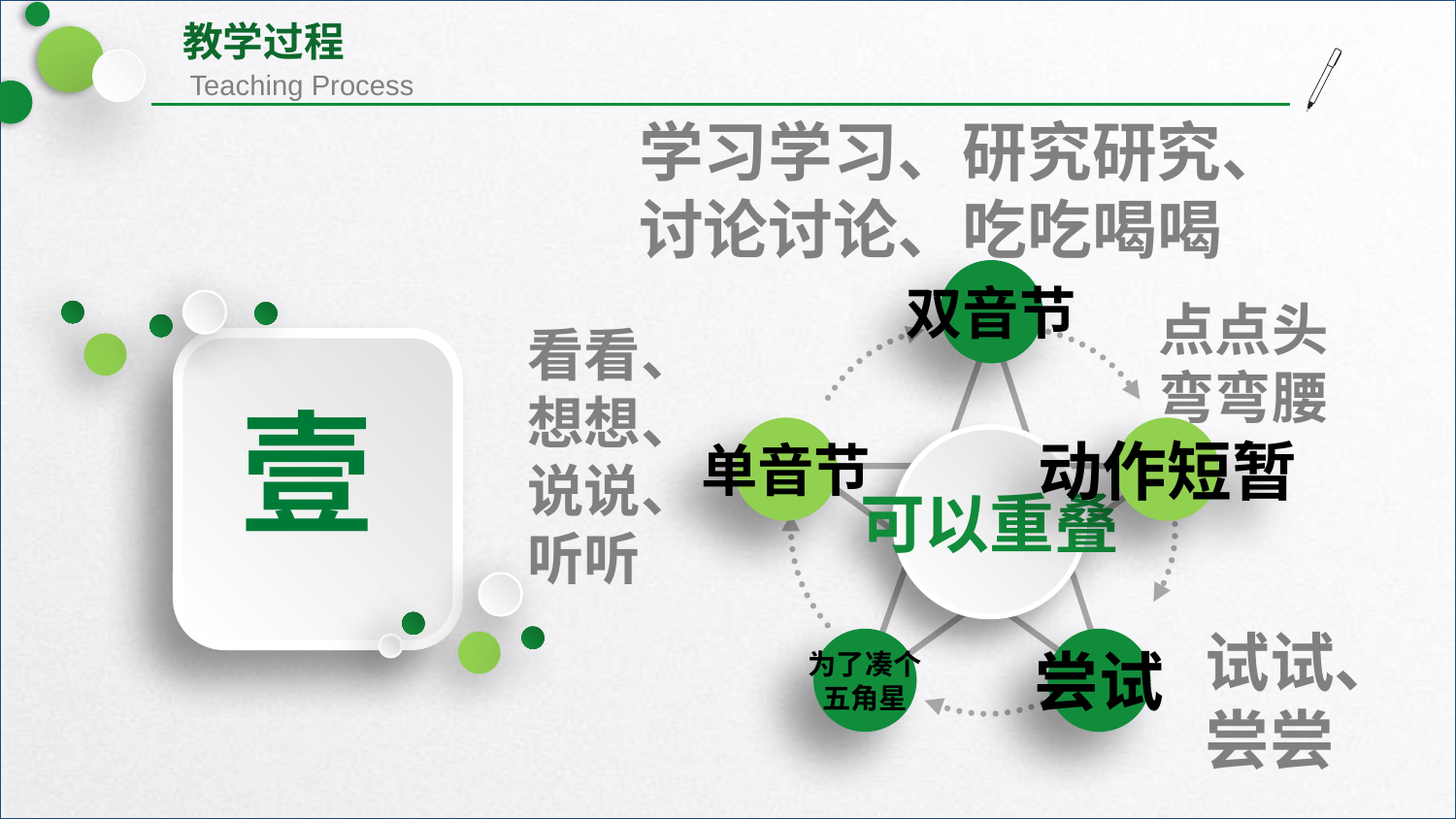

学习学习、研究研究、讨论讨论、吃吃喝喝
双音节
点点头
弯弯腰

看看、想想、说说、听听

壹
单音节
动作短暂
可以重叠

试试、尝尝

为了凑个
五角星
尝试